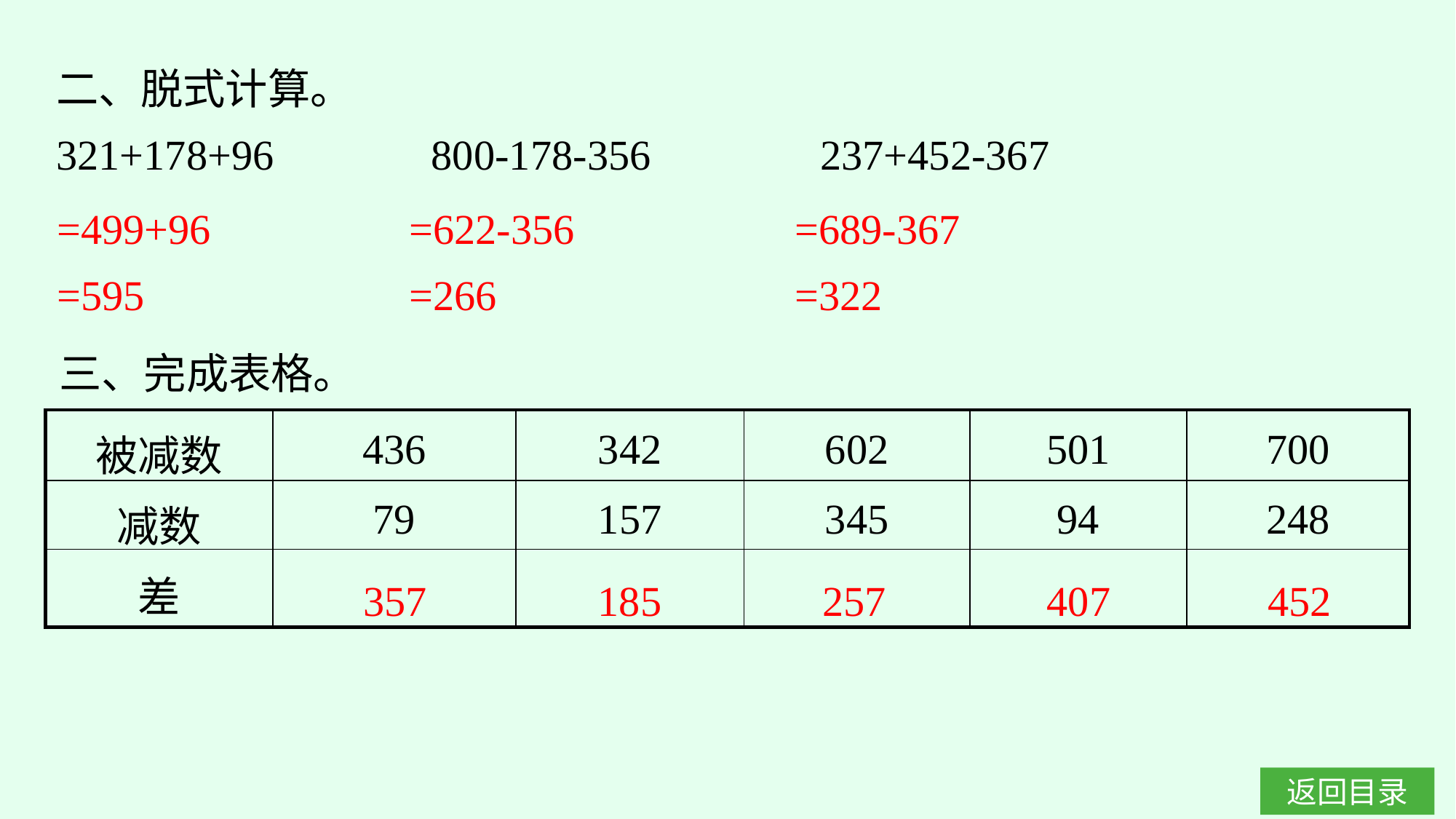

二、脱式计算。
321+178+96		800-178-356		237+452-367
=499+96
=595
=622-356
=266
=689-367
=322
三、完成表格。
| 被减数 | 436 | 342 | 602 | 501 | 700 |
| --- | --- | --- | --- | --- | --- |
| 减数 | 79 | 157 | 345 | 94 | 248 |
| 差 |  |  |  |  |  |
357
185
257
407
452